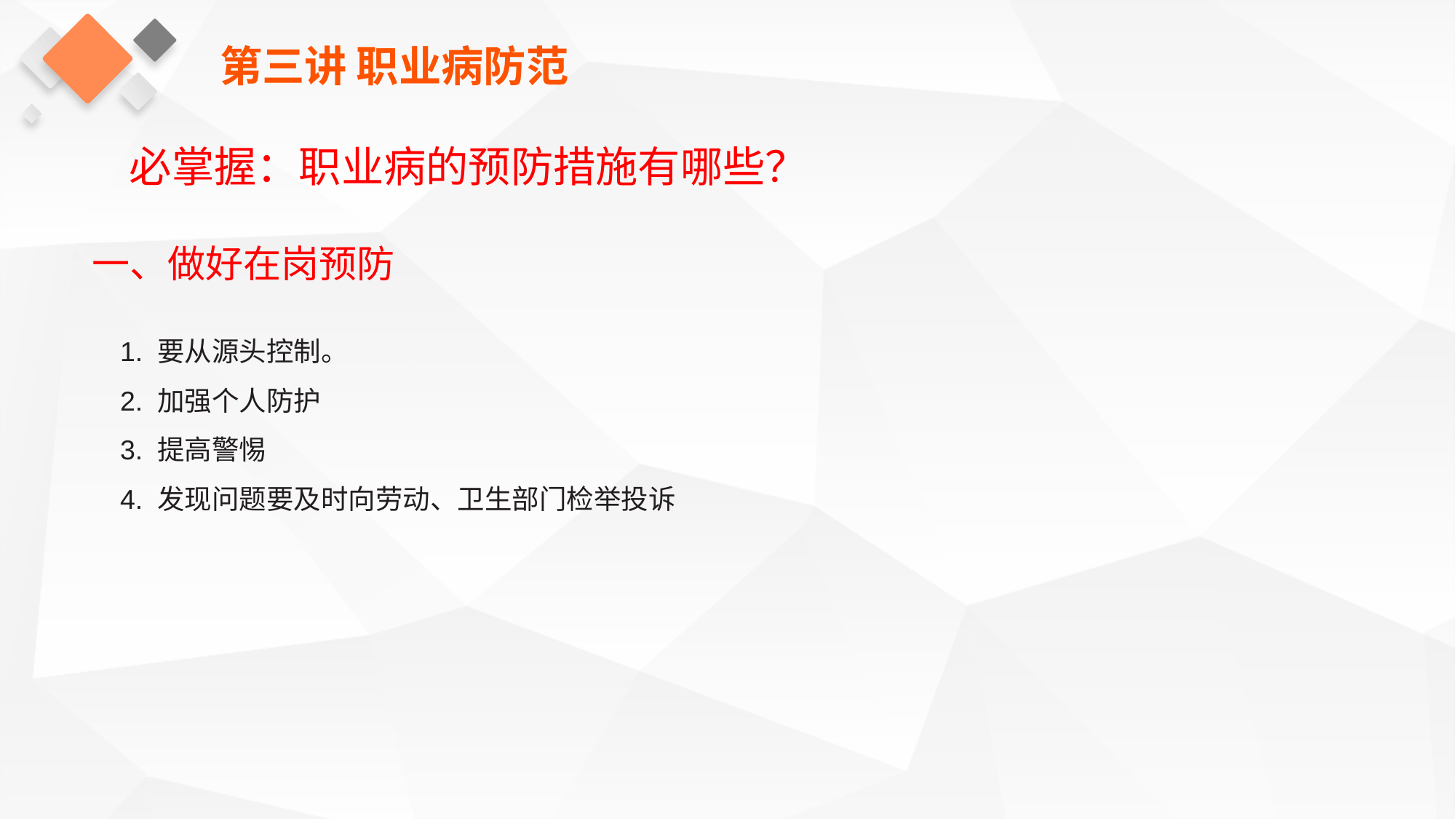

第三讲 职业病防范
必掌握：职业病的预防措施有哪些？
一、做好在岗预防
1. 要从源头控制。
2. 加强个人防护
3. 提高警惕
4. 发现问题要及时向劳动、卫生部门检举投诉